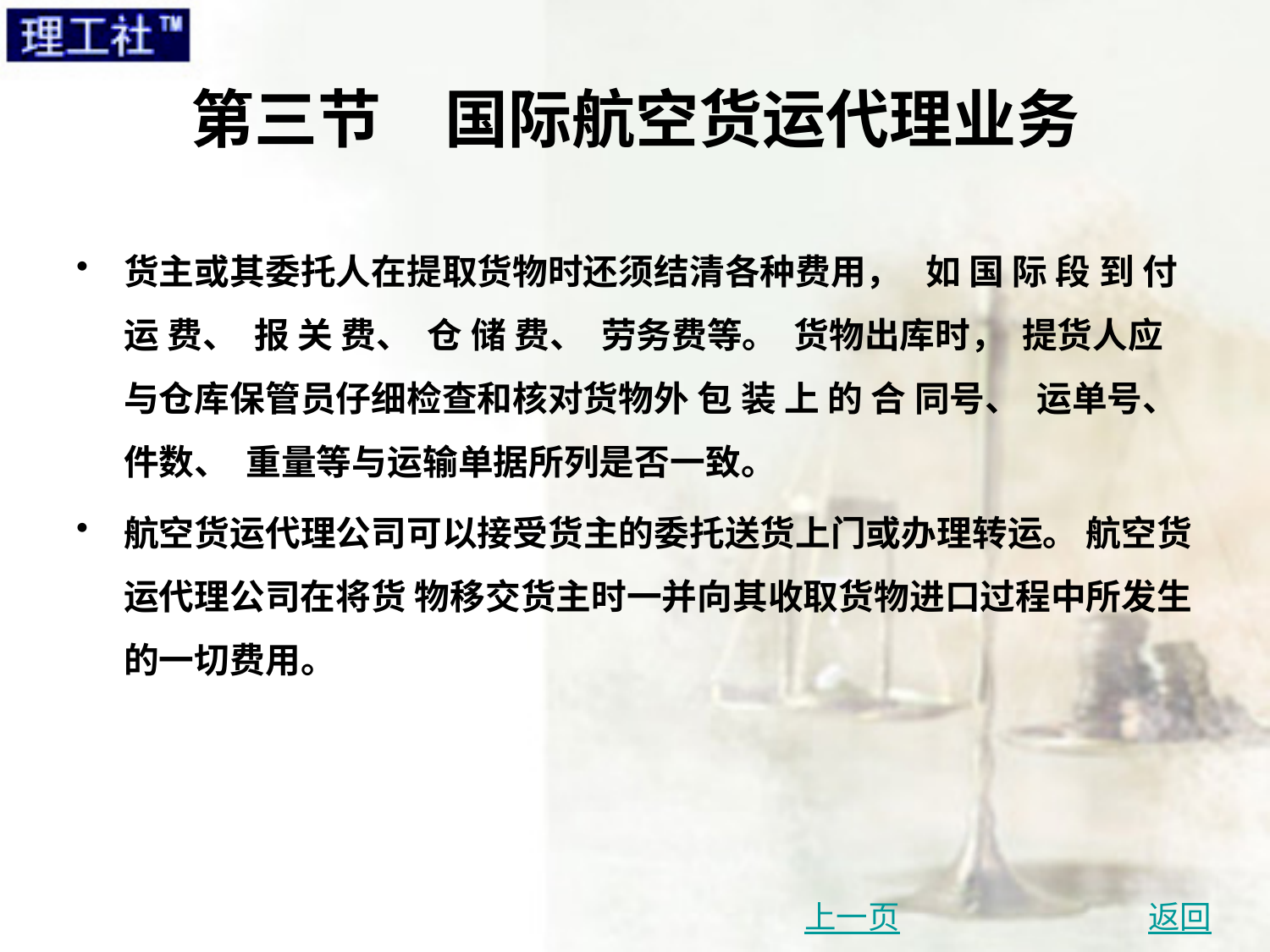

# 第三节　国际航空货运代理业务
货主或其委托人在提取货物时还须结清各种费用，   如 国 际 段 到 付 运 费、  报 关 费、  仓 储 费、  劳务费等。  货物出库时，  提货人应与仓库保管员仔细检查和核对货物外 包 装 上 的 合 同号、  运单号、  件数、  重量等与运输单据所列是否一致。
航空货运代理公司可以接受货主的委托送货上门或办理转运。 航空货运代理公司在将货 物移交货主时一并向其收取货物进口过程中所发生的一切费用。

上一页
返回